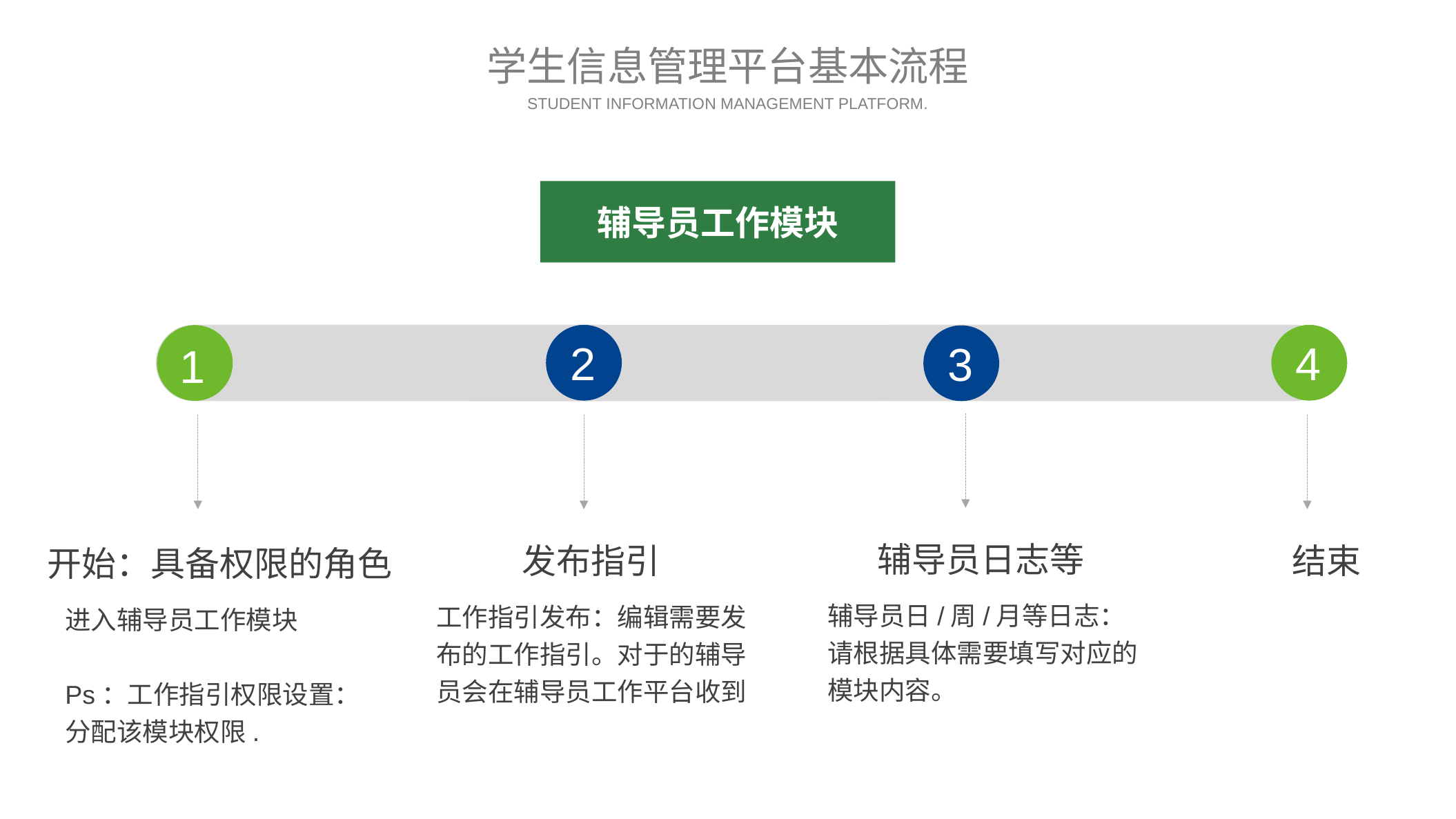

学生信息管理平台基本流程
STUDENT INFORMATION MANAGEMENT PLATFORM.
辅导员工作模块

2

4
3
1
辅导员日志等
发布指引
结束
开始：具备权限的角色
辅导员日/周/月等日志：
请根据具体需要填写对应的模块内容。
工作指引发布：编辑需要发布的工作指引。对于的辅导员会在辅导员工作平台收到
进入辅导员工作模块

Ps：工作指引权限设置：分配该模块权限.